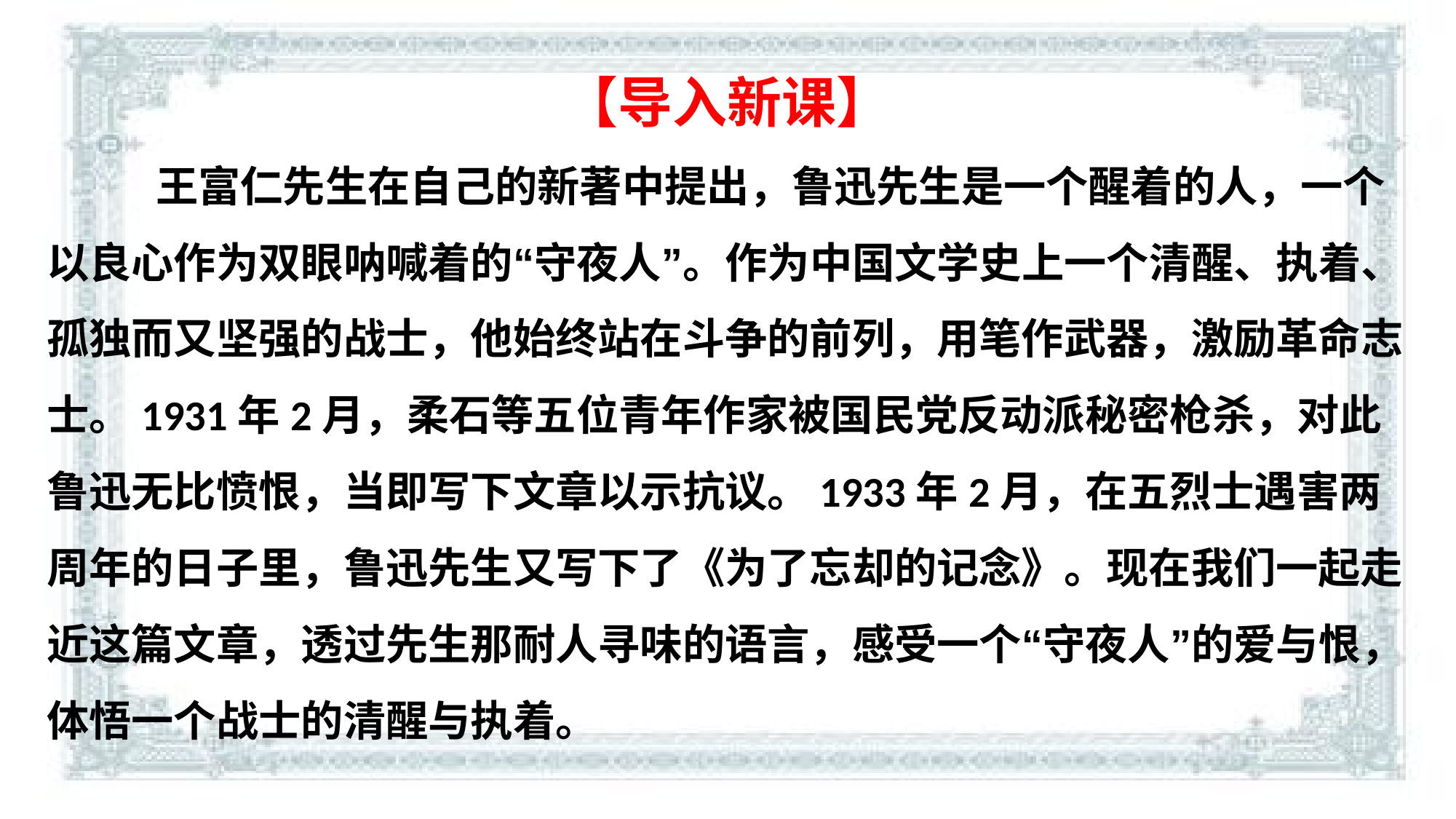

【导入新课】
	王富仁先生在自己的新著中提出，鲁迅先生是一个醒着的人，一个以良心作为双眼呐喊着的“守夜人”。作为中国文学史上一个清醒、执着、孤独而又坚强的战士，他始终站在斗争的前列，用笔作武器，激励革命志士。1931年2月，柔石等五位青年作家被国民党反动派秘密枪杀，对此鲁迅无比愤恨，当即写下文章以示抗议。1933年2月，在五烈士遇害两周年的日子里，鲁迅先生又写下了《为了忘却的记念》。现在我们一起走近这篇文章，透过先生那耐人寻味的语言，感受一个“守夜人”的爱与恨，体悟一个战士的清醒与执着。